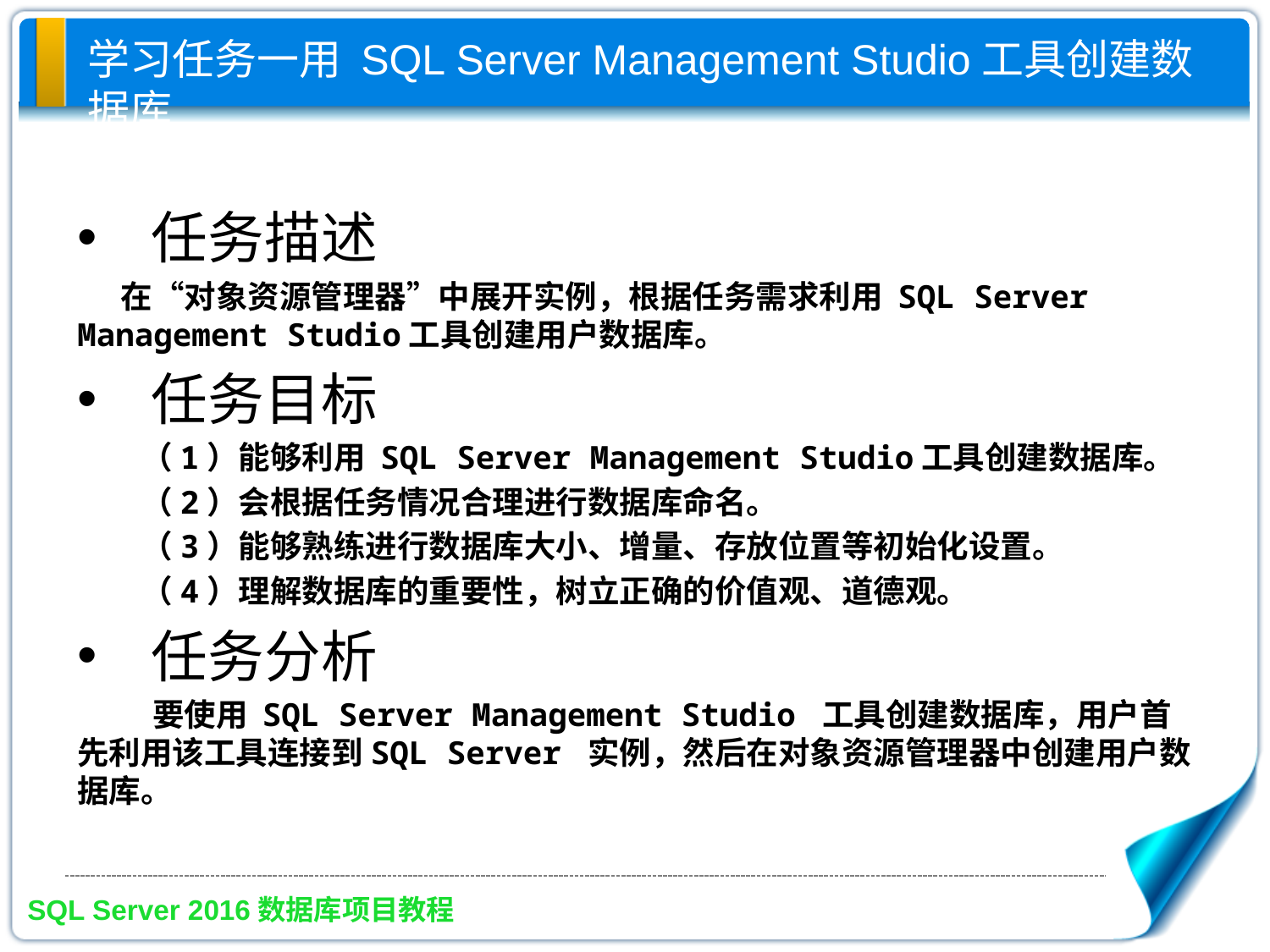

# 学习任务一用 SQL Server Management Studio工具创建数据库
任务描述
     在“对象资源管理器”中展开实例，根据任务需求利用 SQL Server Management Studio工具创建用户数据库。
任务目标
（1）能够利用 SQL Server Management Studio工具创建数据库。
（2）会根据任务情况合理进行数据库命名。
（3）能够熟练进行数据库大小、增量、存放位置等初始化设置。
（4）理解数据库的重要性，树立正确的价值观、道德观。
任务分析
要使用 SQL Server Management Studio 工具创建数据库，用户首先利用该工具连接到SQL Server 实例，然后在对象资源管理器中创建用户数据库。